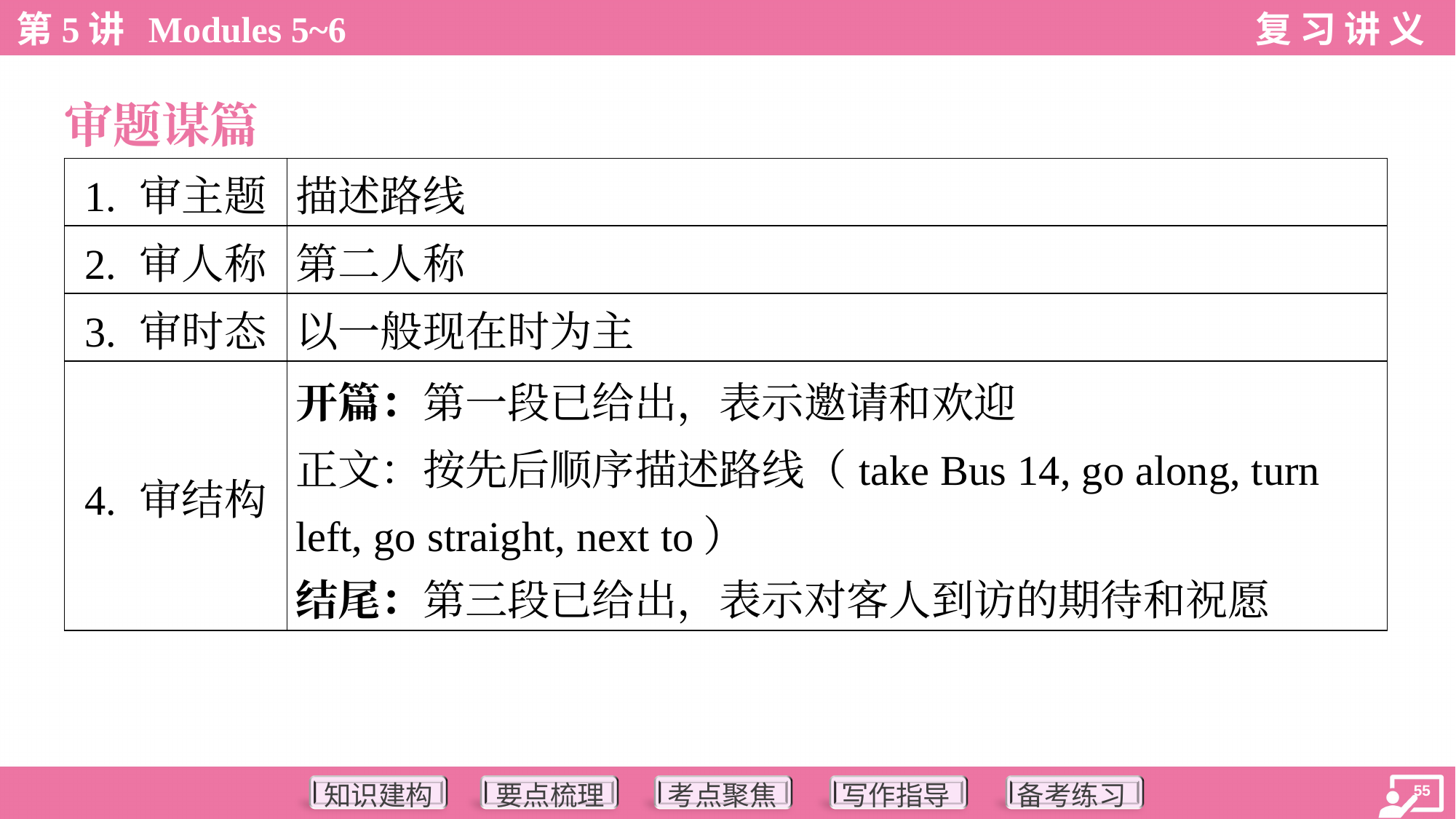

审题谋篇
| 1. 审主题 | 描述路线 |
| --- | --- |
| 2. 审人称 | 第二人称 |
| 3. 审时态 | 以一般现在时为主 |
| 4. 审结构 | 开篇：第一段已给出，表示邀请和欢迎 正文：按先后顺序描述路线（take Bus 14, go along, turn left, go straight, next to） 结尾：第三段已给出，表示对客人到访的期待和祝愿 |